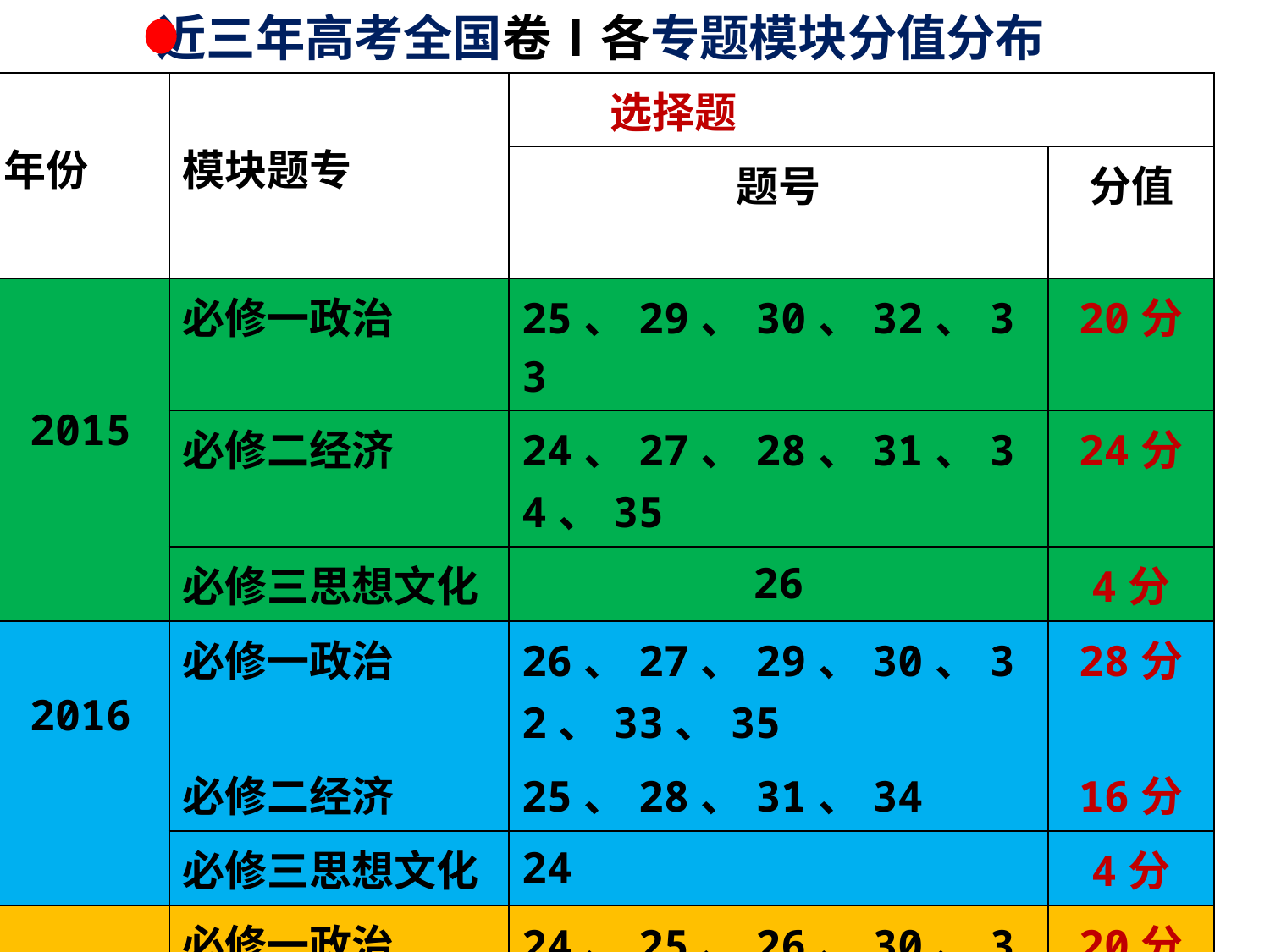

近三年高考全国卷Ⅰ各专题模块分值分布

| 年份 | 模块题专 | 选择题 |  |
| --- | --- | --- | --- |
|  |  | 题号 | 分值 |
| 2015 | 必修一政治 | 25、29、30、32、33 | 20分 |
|  | 必修二经济 | 24、27、28、31、34、35 | 24分 |
|  | 必修三思想文化 | 26 | 4分 |
| 2016 | 必修一政治 | 26、27、29、30、32、33、35 | 28分 |
|  | 必修二经济 | 25、28、31、34 | 16分 |
|  | 必修三思想文化 | 24 | 4分 |
| 2017 | 必修一政治 | 24、25、26、30、33 | 20分 |
|  | 必修二经济 | 27、28、31、34、35 | 20分 |
|  | 必修三思想文化 | 29、32 | 8分 |